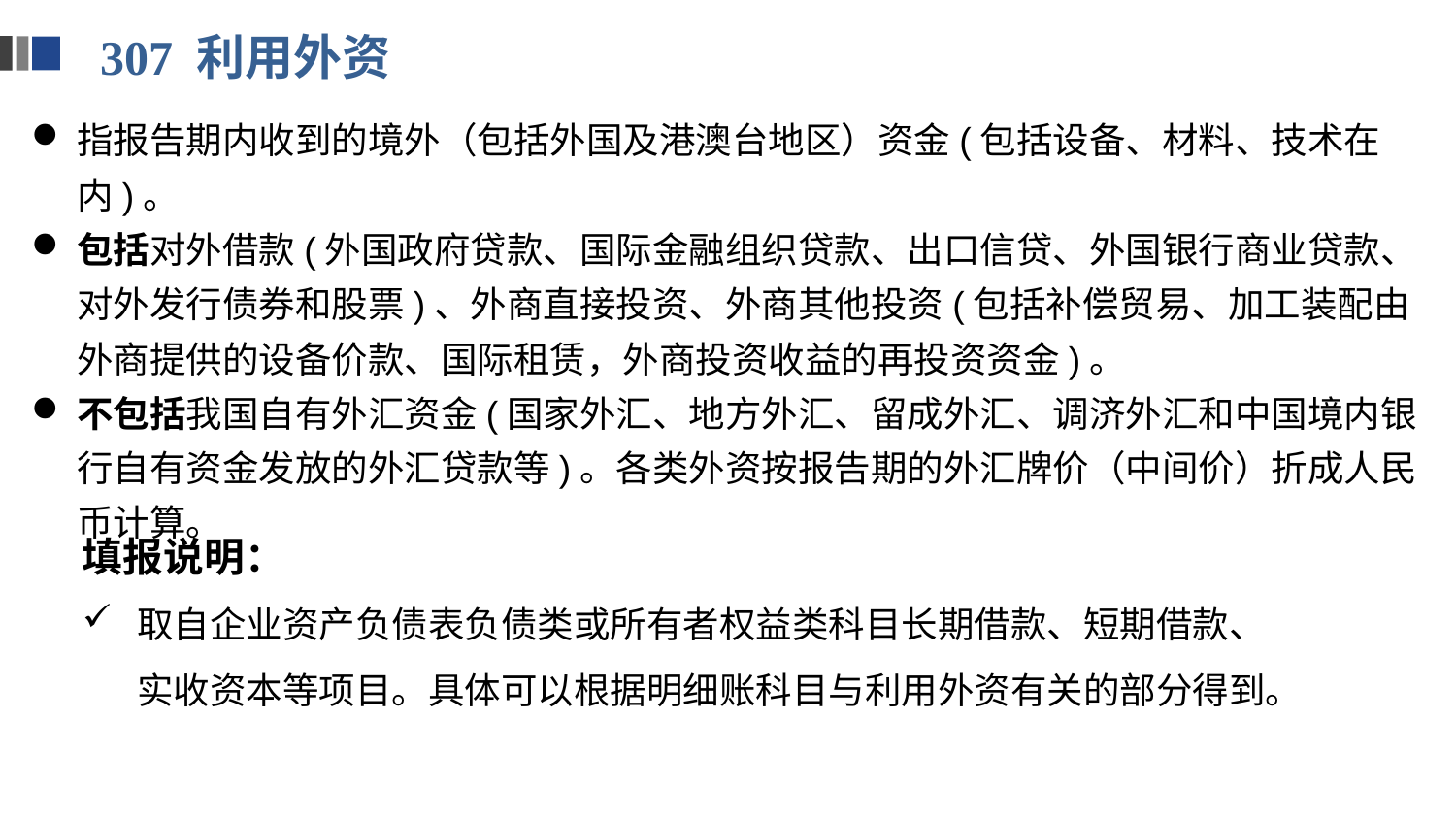

307 利用外资

指报告期内收到的境外（包括外国及港澳台地区）资金(包括设备、材料、技术在内)。
包括对外借款(外国政府贷款、国际金融组织贷款、出口信贷、外国银行商业贷款、对外发行债券和股票)、外商直接投资、外商其他投资(包括补偿贸易、加工装配由外商提供的设备价款、国际租赁，外商投资收益的再投资资金)。
不包括我国自有外汇资金(国家外汇、地方外汇、留成外汇、调济外汇和中国境内银行自有资金发放的外汇贷款等)。各类外资按报告期的外汇牌价（中间价）折成人民币计算。
填报说明：
取自企业资产负债表负债类或所有者权益类科目长期借款、短期借款、实收资本等项目。具体可以根据明细账科目与利用外资有关的部分得到。